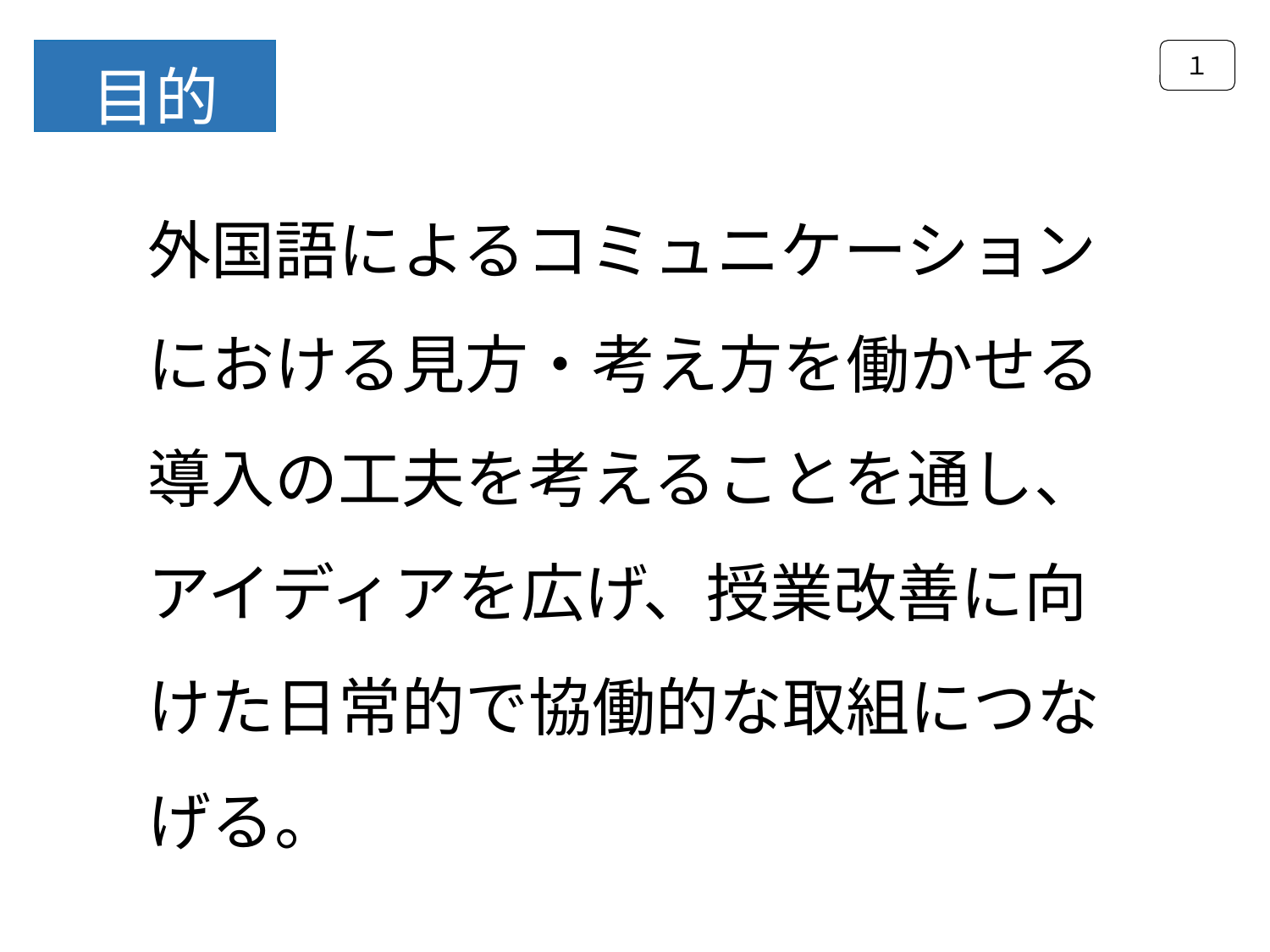

目的
１
外国語によるコミュニケーションにおける見方・考え方を働かせる導入の工夫を考えることを通し、アイディアを広げ、授業改善に向けた日常的で協働的な取組につなげる。